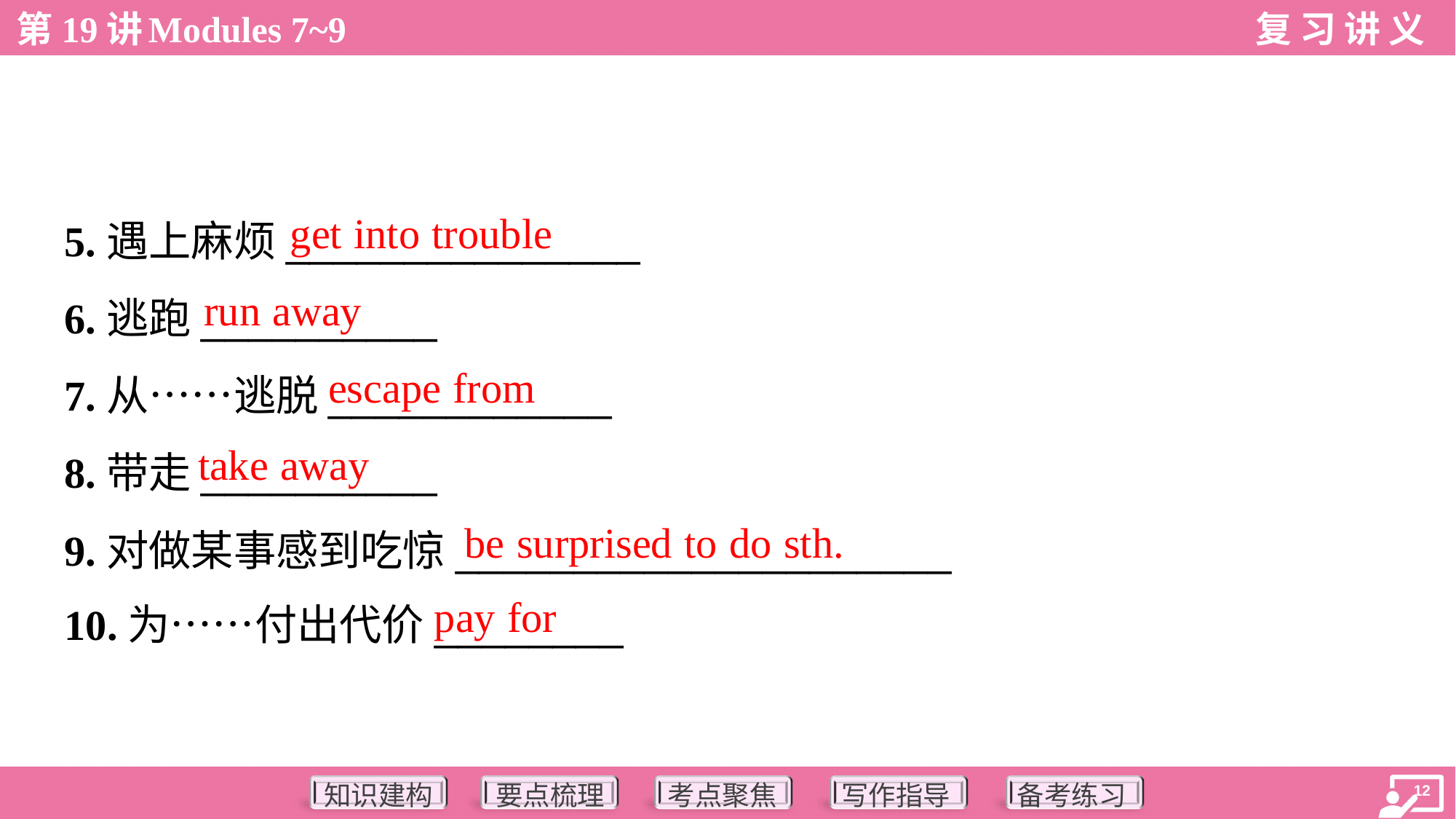

get into trouble
5.遇上麻烦_______________
6.逃跑__________
7.从……逃脱____________
8.带走__________
9.对做某事感到吃惊_____________________
10.为……付出代价________
run away
escape from
take away
be surprised to do sth.
pay for